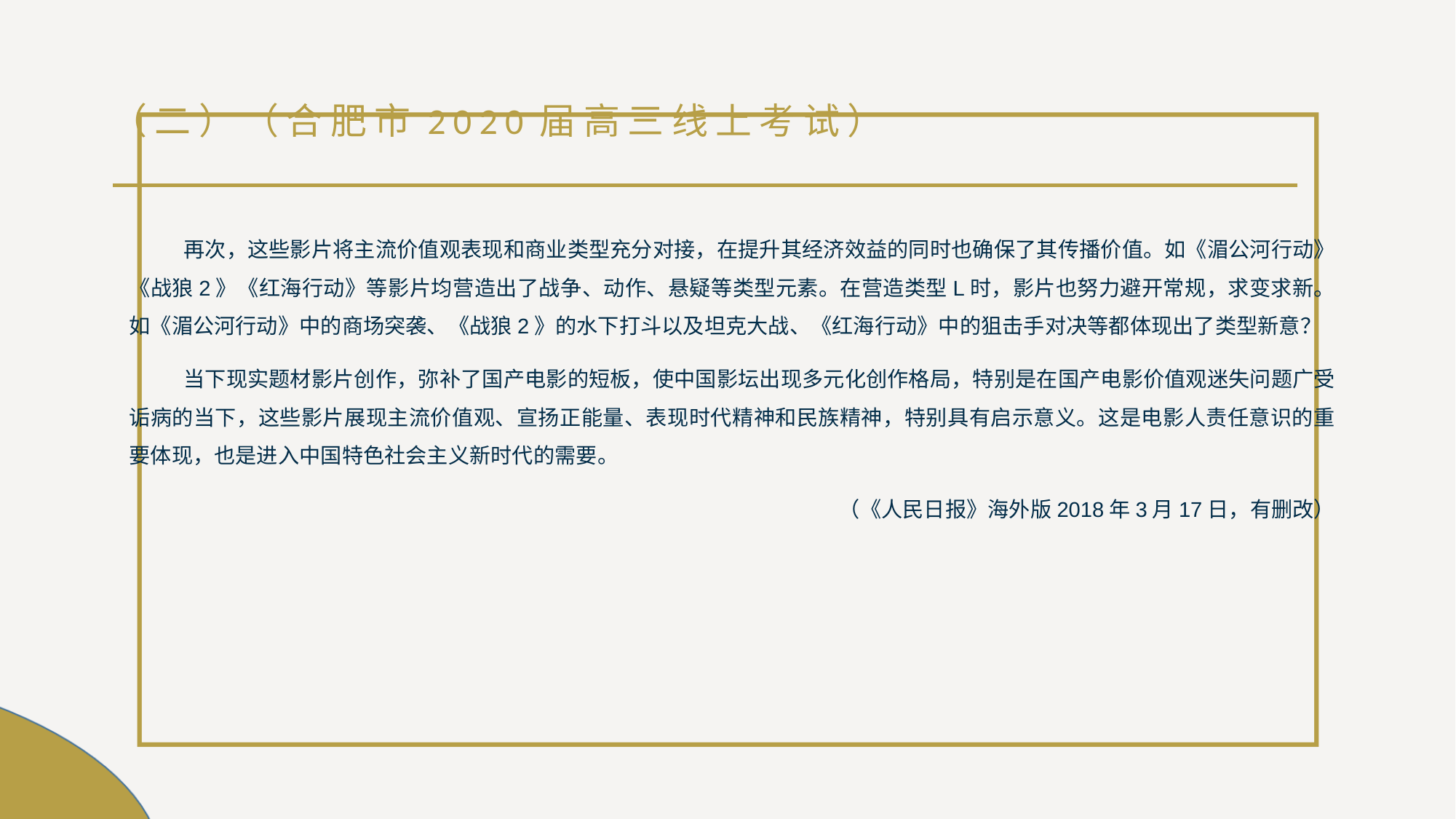

# （二）（合肥市2020届高三线上考试）
再次，这些影片将主流价值观表现和商业类型充分对接，在提升其经济效益的同时也确保了其传播价值。如《湄公河行动》《战狼2》《红海行动》等影片均营造出了战争、动作、悬疑等类型元素。在营造类型L时，影片也努力避开常规，求变求新。如《湄公河行动》中的商场突袭、《战狼2》的水下打斗以及坦克大战、《红海行动》中的狙击手对决等都体现出了类型新意？
当下现实题材影片创作，弥补了国产电影的短板，使中国影坛出现多元化创作格局，特别是在国产电影价值观迷失问题广受诟病的当下，这些影片展现主流价值观、宣扬正能量、表现时代精神和民族精神，特别具有启示意义。这是电影人责任意识的重要体现，也是进入中国特色社会主义新时代的需要。
（《人民日报》海外版2018年3月17日，有删改）